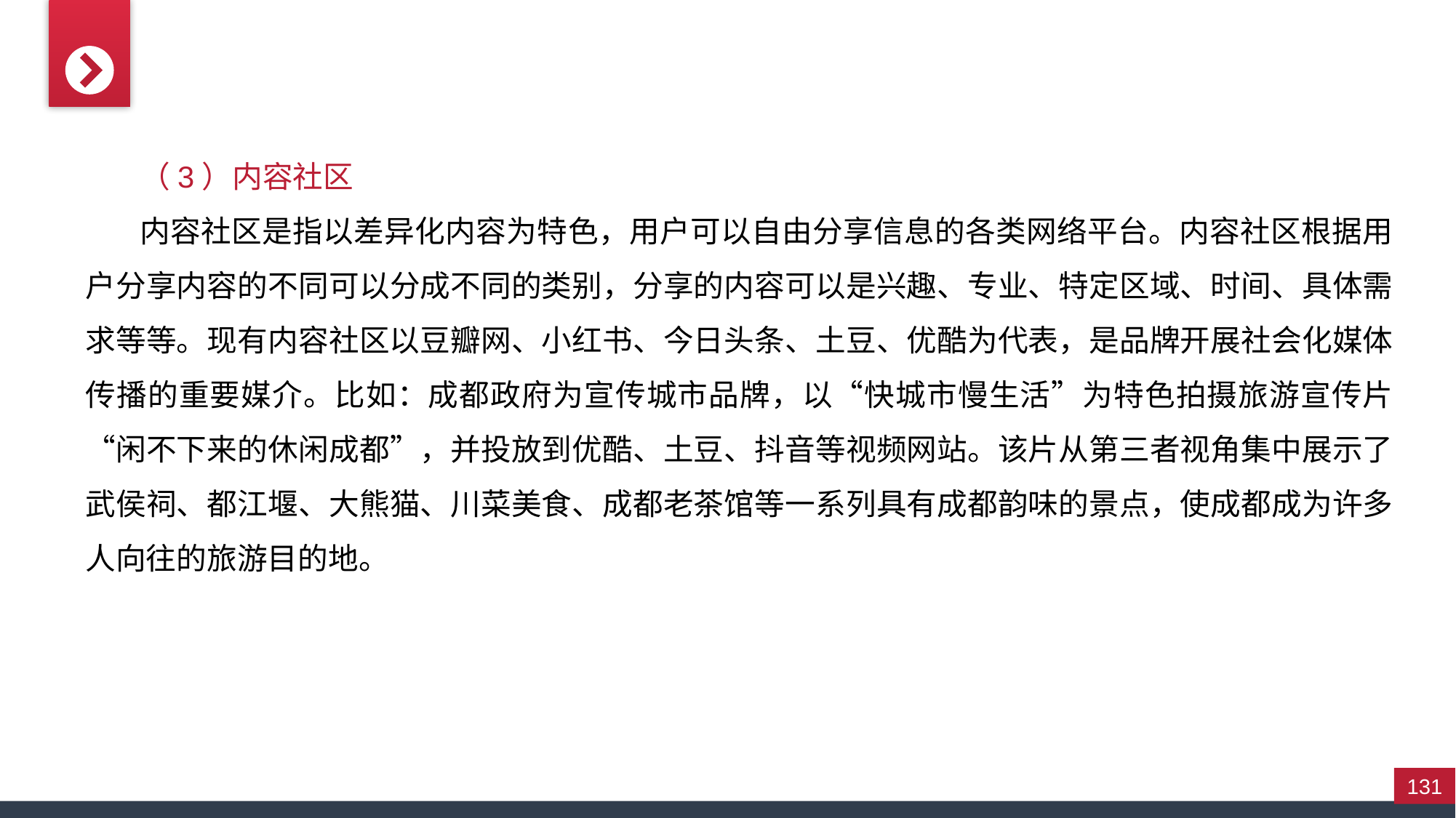

（3）内容社区
内容社区是指以差异化内容为特色，用户可以自由分享信息的各类网络平台。内容社区根据用户分享内容的不同可以分成不同的类别，分享的内容可以是兴趣、专业、特定区域、时间、具体需求等等。现有内容社区以豆瓣网、小红书、今日头条、土豆、优酷为代表，是品牌开展社会化媒体传播的重要媒介。比如：成都政府为宣传城市品牌，以“快城市慢生活”为特色拍摄旅游宣传片“闲不下来的休闲成都”，并投放到优酷、土豆、抖音等视频网站。该片从第三者视角集中展示了武侯祠、都江堰、大熊猫、川菜美食、成都老茶馆等一系列具有成都韵味的景点，使成都成为许多人向往的旅游目的地。